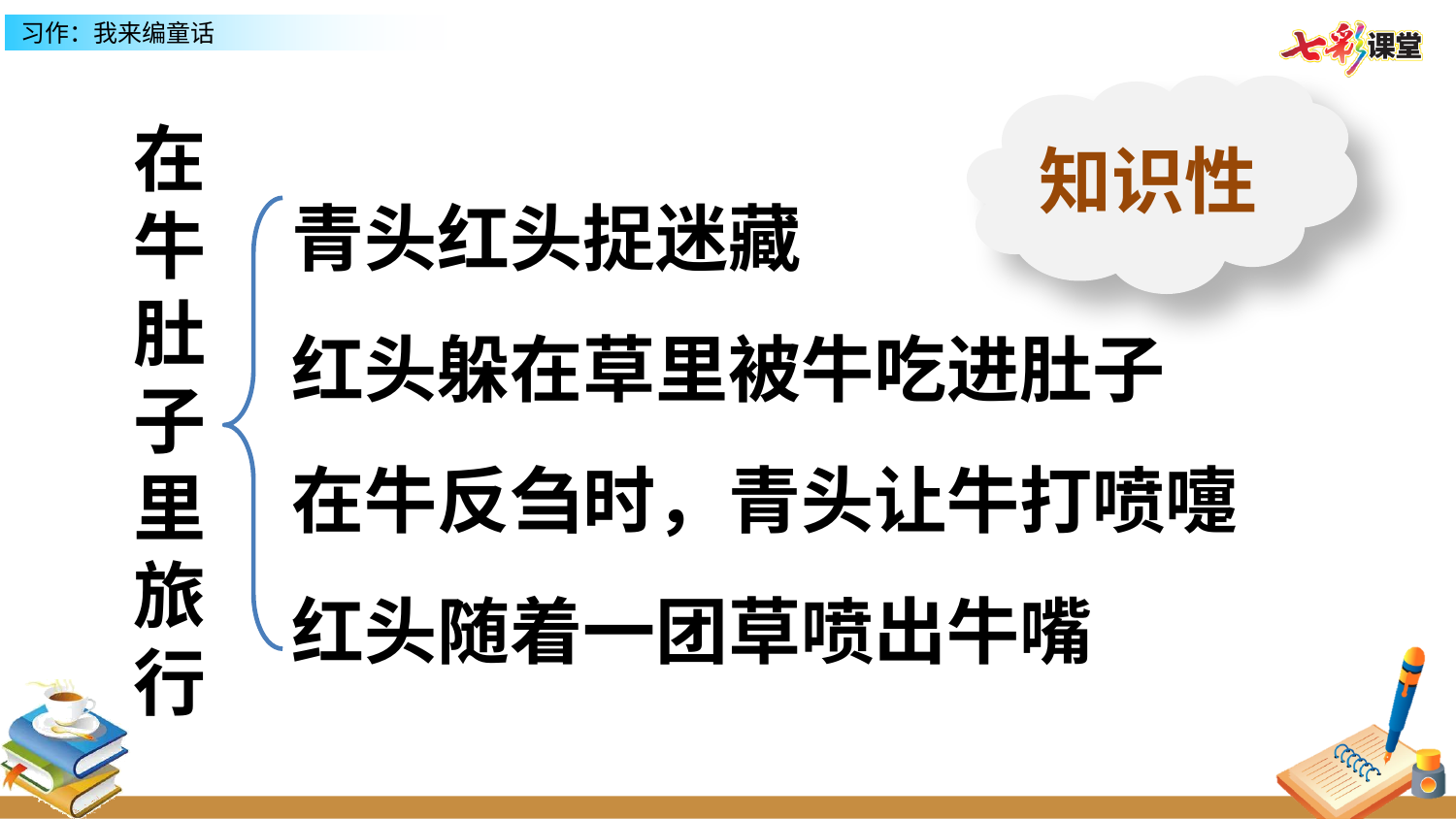

知识性
在牛肚子里
旅行
青头红头捉迷藏
红头躲在草里被牛吃进肚子
在牛反刍时，青头让牛打喷嚏
红头随着一团草喷出牛嘴